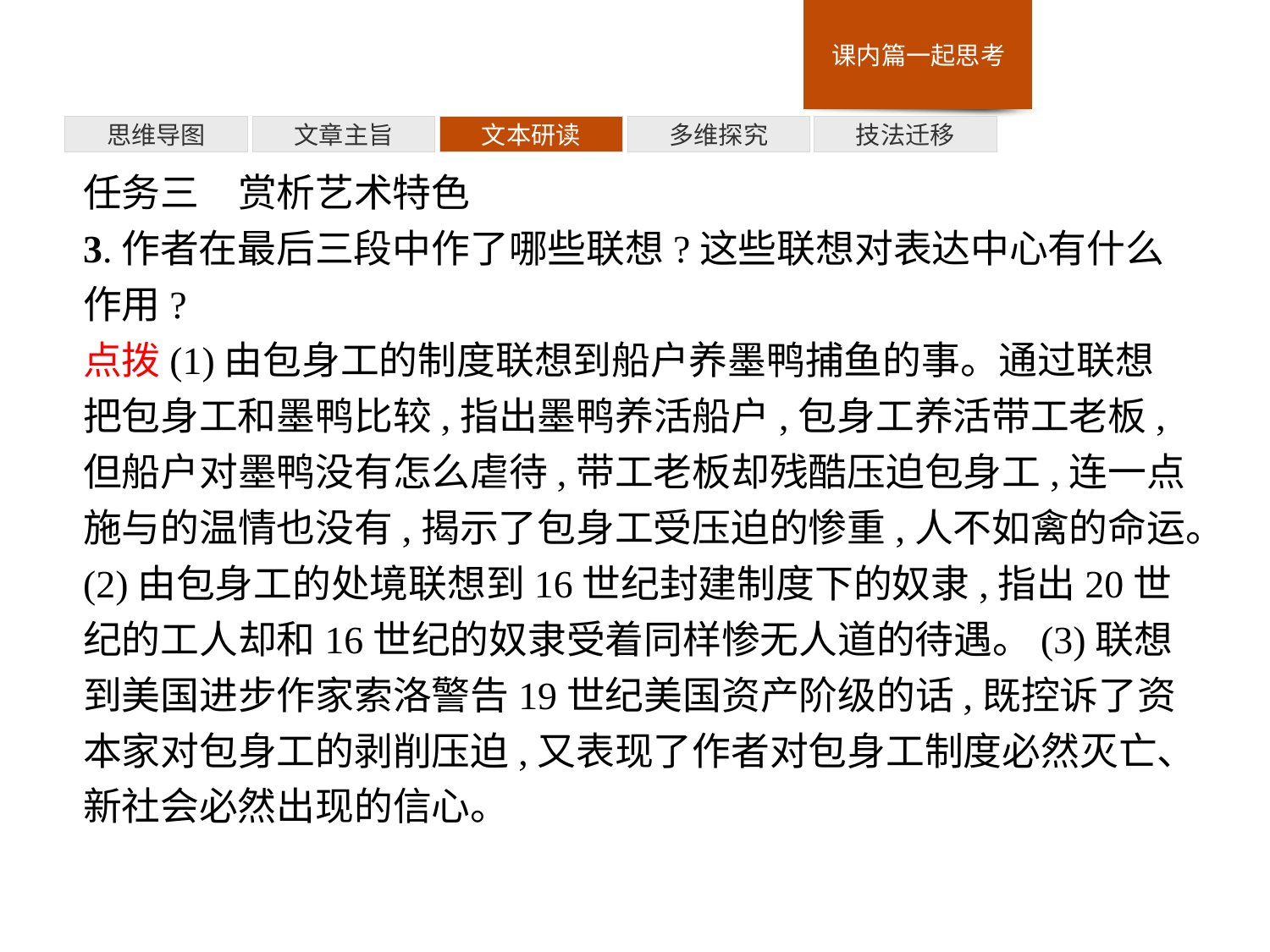

多维探究
思维导图
文章主旨
文本研读
技法迁移
任务三　赏析艺术特色
3.作者在最后三段中作了哪些联想?这些联想对表达中心有什么作用?
点拨(1)由包身工的制度联想到船户养墨鸭捕鱼的事。通过联想把包身工和墨鸭比较,指出墨鸭养活船户,包身工养活带工老板,但船户对墨鸭没有怎么虐待,带工老板却残酷压迫包身工,连一点施与的温情也没有,揭示了包身工受压迫的惨重,人不如禽的命运。(2)由包身工的处境联想到16世纪封建制度下的奴隶,指出20世纪的工人却和16世纪的奴隶受着同样惨无人道的待遇。(3)联想到美国进步作家索洛警告19世纪美国资产阶级的话,既控诉了资本家对包身工的剥削压迫,又表现了作者对包身工制度必然灭亡、新社会必然出现的信心。